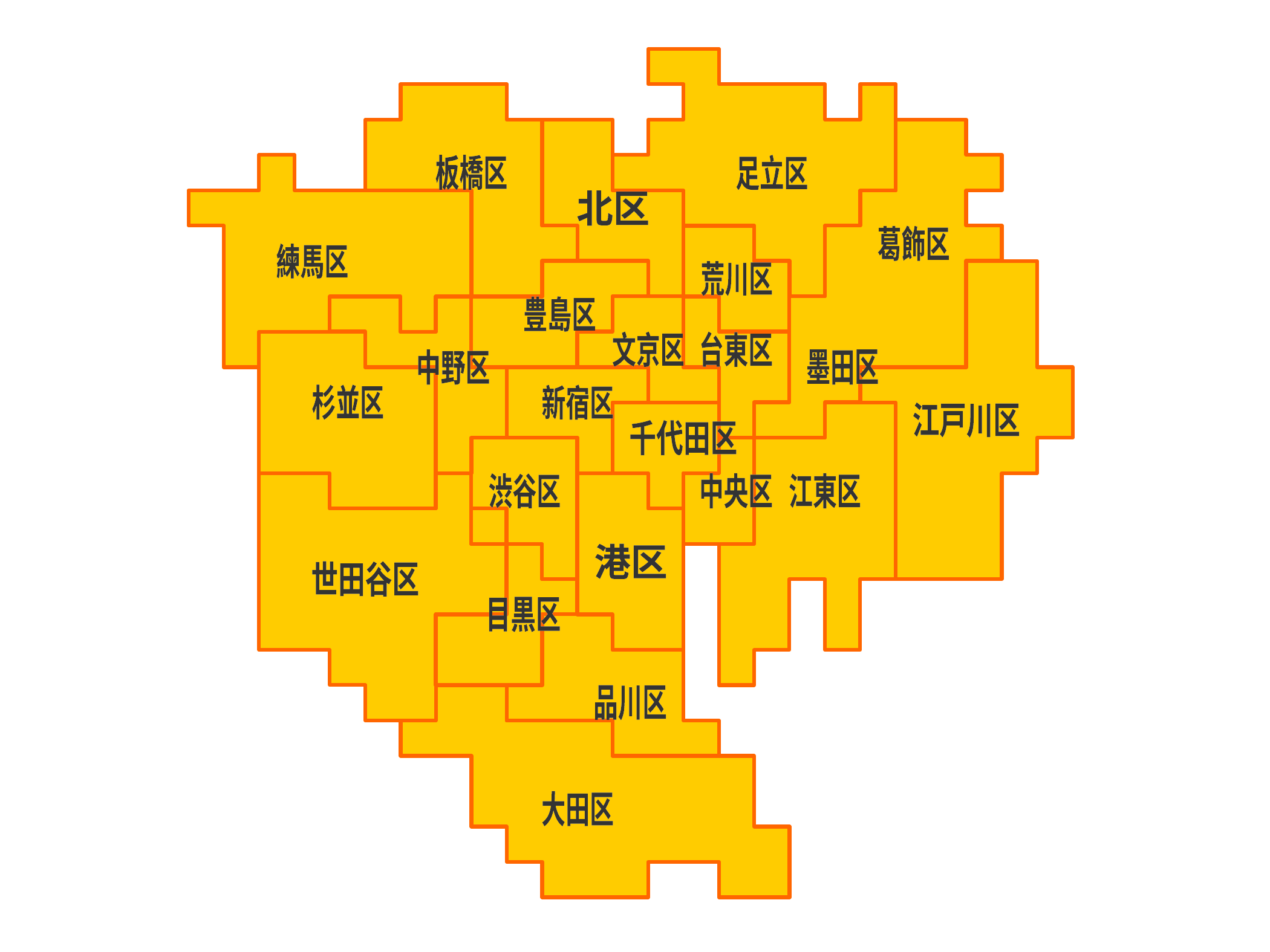

板橋区
板橋区
足立区
足立区
北区
北区

葛飾区
葛飾区
練馬区
練馬区

荒川区
荒川区

豊島区
豊島区

文京区
文京区
台東区
台東区
中野区
中野区
墨田区
墨田区

杉並区
杉並区
新宿区
新宿区

江戸川区
江戸川区
千代田区
千代田区

渋谷区
渋谷区

中央区
中央区
江東区
江東区

港区
港区
世田谷区
世田谷区
目黒区
目黒区

品川区
品川区
大田区
大田区